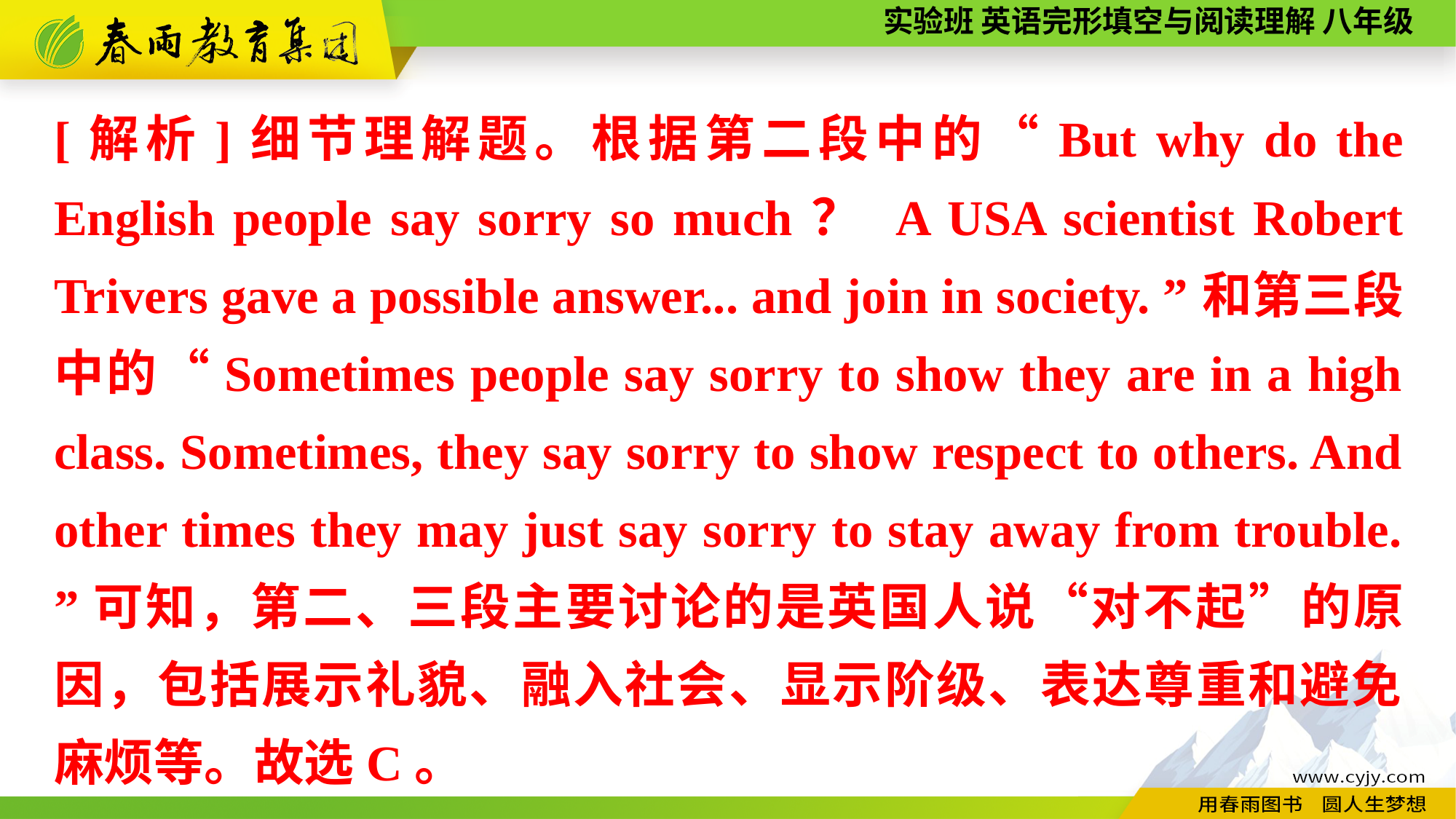

[解析]细节理解题。根据第二段中的“But why do the English people say sorry so much？ A USA scientist Robert Trivers gave a possible answer... and join in society. ”和第三段中的“Sometimes people say sorry to show they are in a high class. Sometimes, they say sorry to show respect to others. And other times they may just say sorry to stay away from trouble. ”可知，第二、三段主要讨论的是英国人说“对不起”的原因，包括展示礼貌、融入社会、显示阶级、表达尊重和避免麻烦等。故选C。